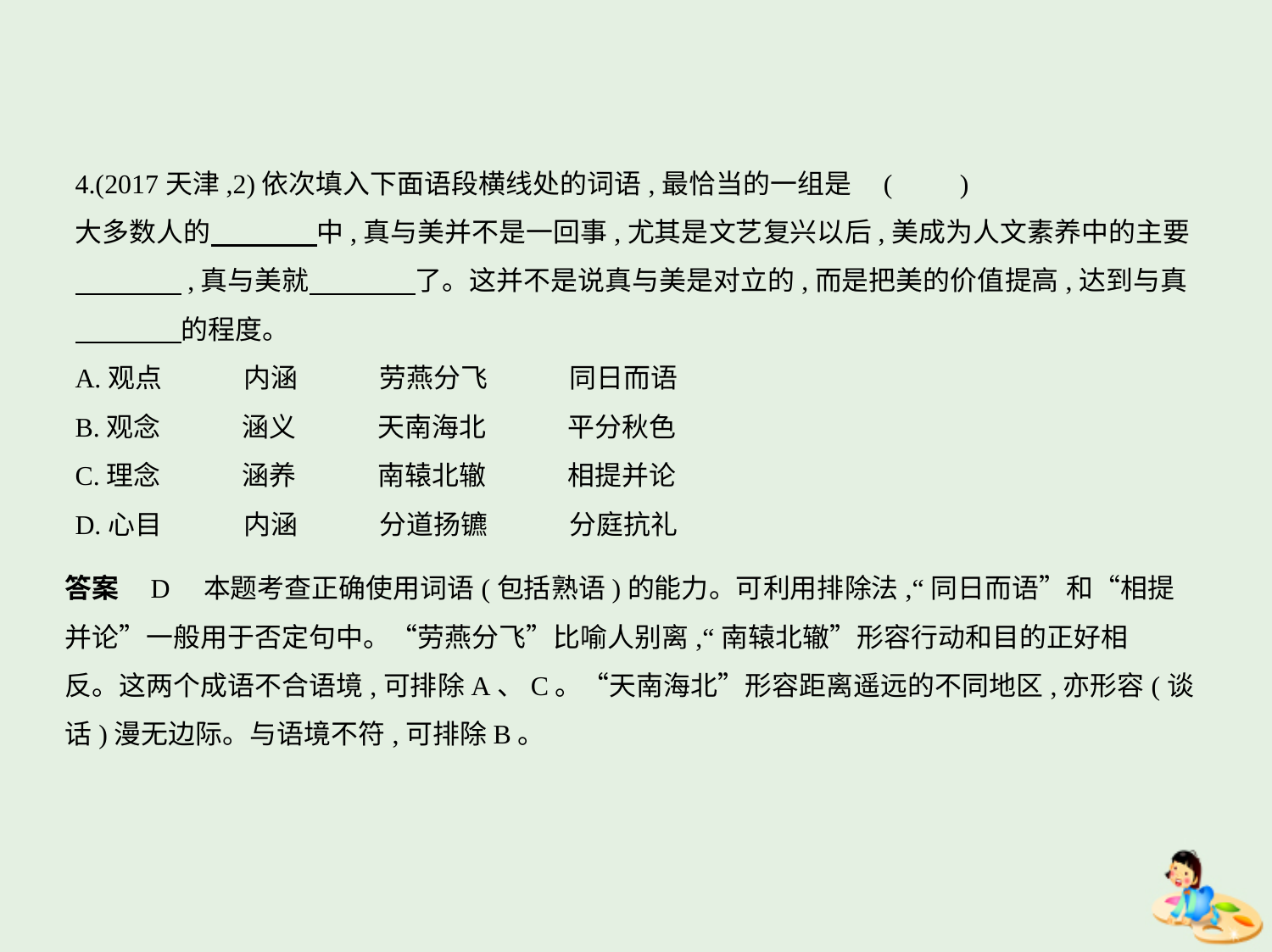

4.(2017天津,2)依次填入下面语段横线处的词语,最恰当的一组是 (　　)
大多数人的　　　    中,真与美并不是一回事,尤其是文艺复兴以后,美成为人文素养中的主要
　　　    ,真与美就　　　    了。这并不是说真与美是对立的,而是把美的价值提高,达到与真
　　　    的程度。
A.观点　　　内涵　　　劳燕分飞　　　同日而语
B.观念　　　涵义　　　天南海北　　　平分秋色
C.理念　　　涵养　　　南辕北辙　　　相提并论
D.心目　　　内涵　　　分道扬镳　　　分庭抗礼
答案    D    本题考查正确使用词语(包括熟语)的能力。可利用排除法,“同日而语”和“相提
并论”一般用于否定句中。“劳燕分飞”比喻人别离,“南辕北辙”形容行动和目的正好相
反。这两个成语不合语境,可排除A、C。“天南海北”形容距离遥远的不同地区,亦形容(谈
话)漫无边际。与语境不符,可排除B。